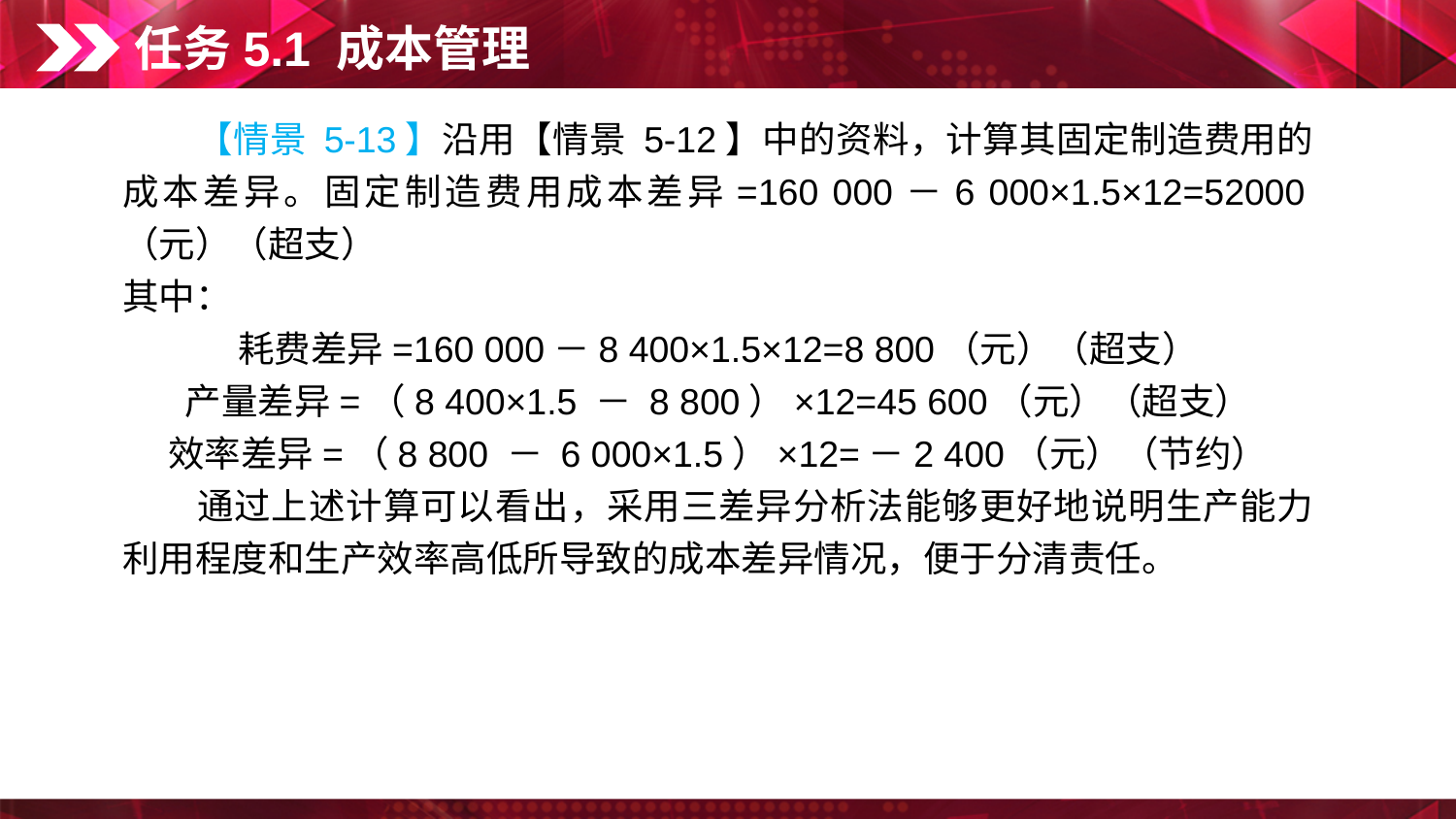

任务5.1 成本管理

　　【情景 5-13】沿用【情景 5-12】中的资料，计算其固定制造费用的成本差异。固定制造费用成本差异=160 000－6 000×1.5×12=52000（元）（超支）
其中：
耗费差异=160 000－8 400×1.5×12=8 800（元）（超支）
产量差异=（8 400×1.5 － 8 800）×12=45 600（元）（超支）
效率差异=（8 800 － 6 000×1.5）×12=－2 400（元）（节约）
　　通过上述计算可以看出，采用三差异分析法能够更好地说明生产能力利用程度和生产效率高低所导致的成本差异情况，便于分清责任。